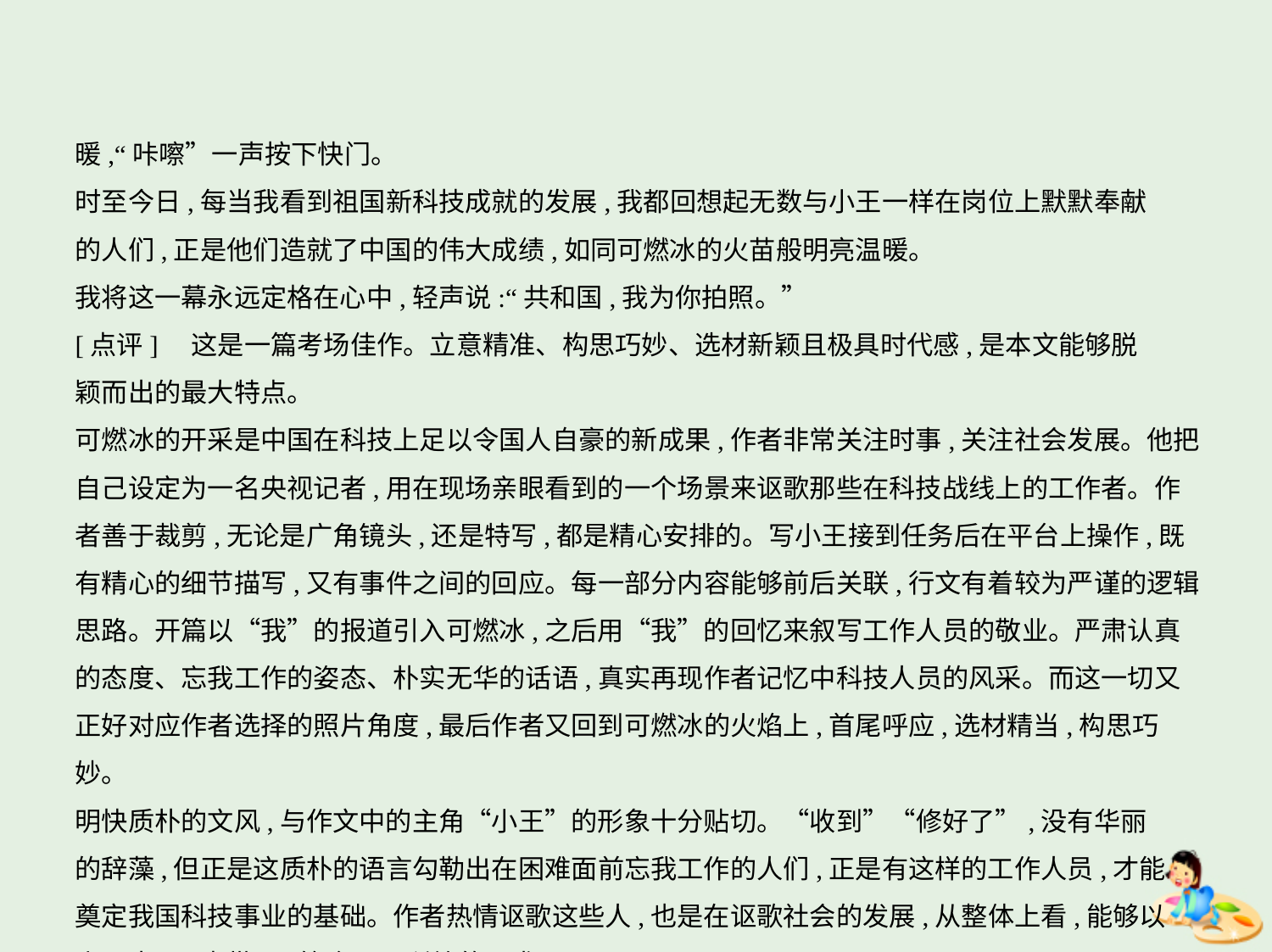

暖,“咔嚓”一声按下快门。
时至今日,每当我看到祖国新科技成就的发展,我都回想起无数与小王一样在岗位上默默奉献
的人们,正是他们造就了中国的伟大成绩,如同可燃冰的火苗般明亮温暖。
我将这一幕永远定格在心中,轻声说:“共和国,我为你拍照。”
[点评]　这是一篇考场佳作。立意精准、构思巧妙、选材新颖且极具时代感,是本文能够脱
颖而出的最大特点。
可燃冰的开采是中国在科技上足以令国人自豪的新成果,作者非常关注时事,关注社会发展。他把自己设定为一名央视记者,用在现场亲眼看到的一个场景来讴歌那些在科技战线上的工作者。作者善于裁剪,无论是广角镜头,还是特写,都是精心安排的。写小王接到任务后在平台上操作,既有精心的细节描写,又有事件之间的回应。每一部分内容能够前后关联,行文有着较为严谨的逻辑思路。开篇以“我”的报道引入可燃冰,之后用“我”的回忆来叙写工作人员的敬业。严肃认真的态度、忘我工作的姿态、朴实无华的话语,真实再现作者记忆中科技人员的风采。而这一切又正好对应作者选择的照片角度,最后作者又回到可燃冰的火焰上,首尾呼应,选材精当,构思巧妙。
明快质朴的文风,与作文中的主角“小王”的形象十分贴切。“收到”“修好了”,没有华丽
的辞藻,但正是这质朴的语言勾勒出在困难面前忘我工作的人们,正是有这样的工作人员,才能
奠定我国科技事业的基础。作者热情讴歌这些人,也是在讴歌社会的发展,从整体上看,能够以
小见大,以点带面,符合题目所给的要求。